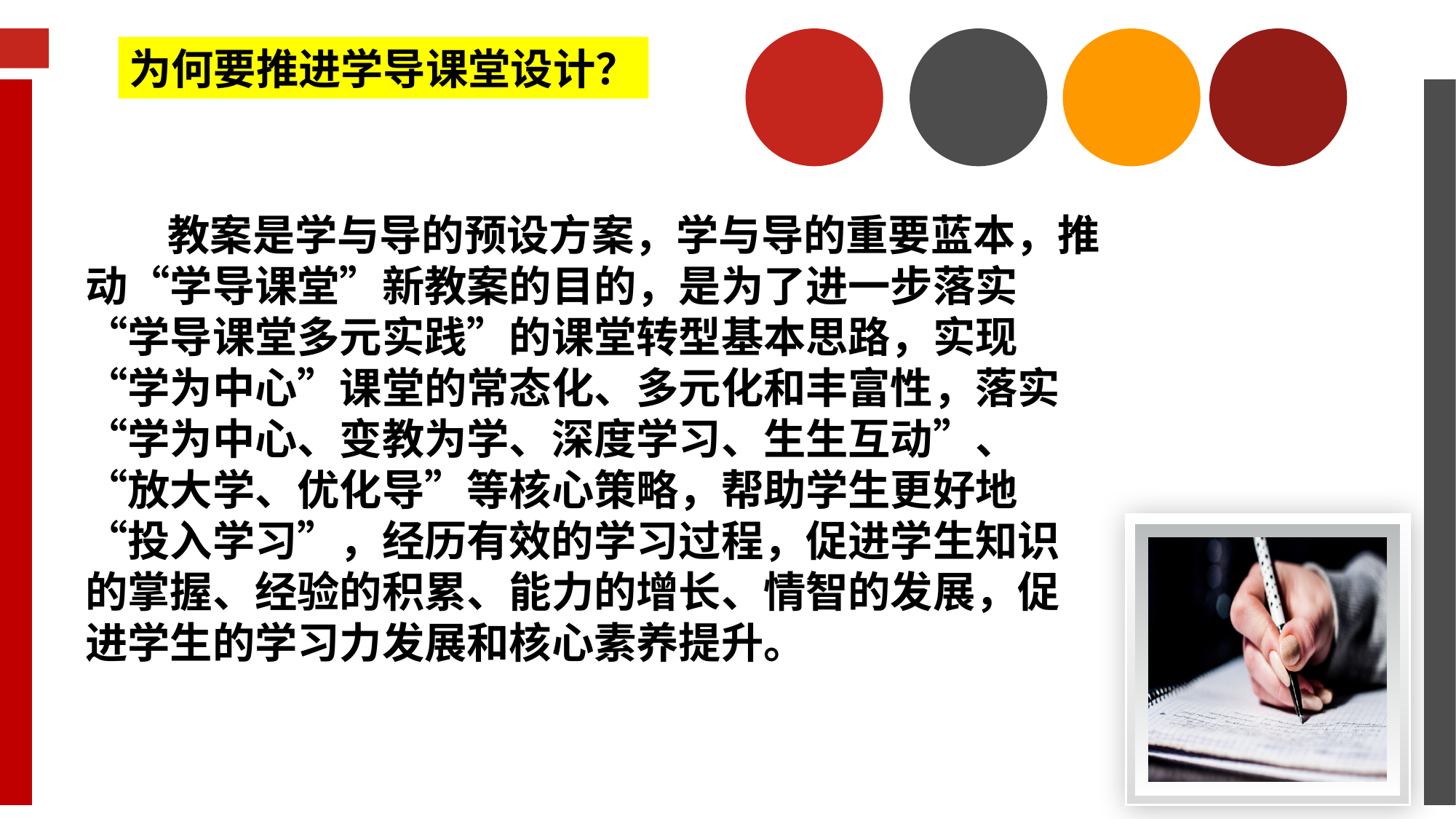

为何要推进学导课堂设计？

         教案是学与导的预设方案，学与导的重要蓝本，推动“学导课堂”新教案的目的，是为了进一步落实“学导课堂多元实践”的课堂转型基本思路，实现“学为中心”课堂的常态化、多元化和丰富性，落实“学为中心、变教为学、深度学习、生生互动”、“放大学、优化导”等核心策略，帮助学生更好地“投入学习”，经历有效的学习过程，促进学生知识的掌握、经验的积累、能力的增长、情智的发展，促进学生的学习力发展和核心素养提升。